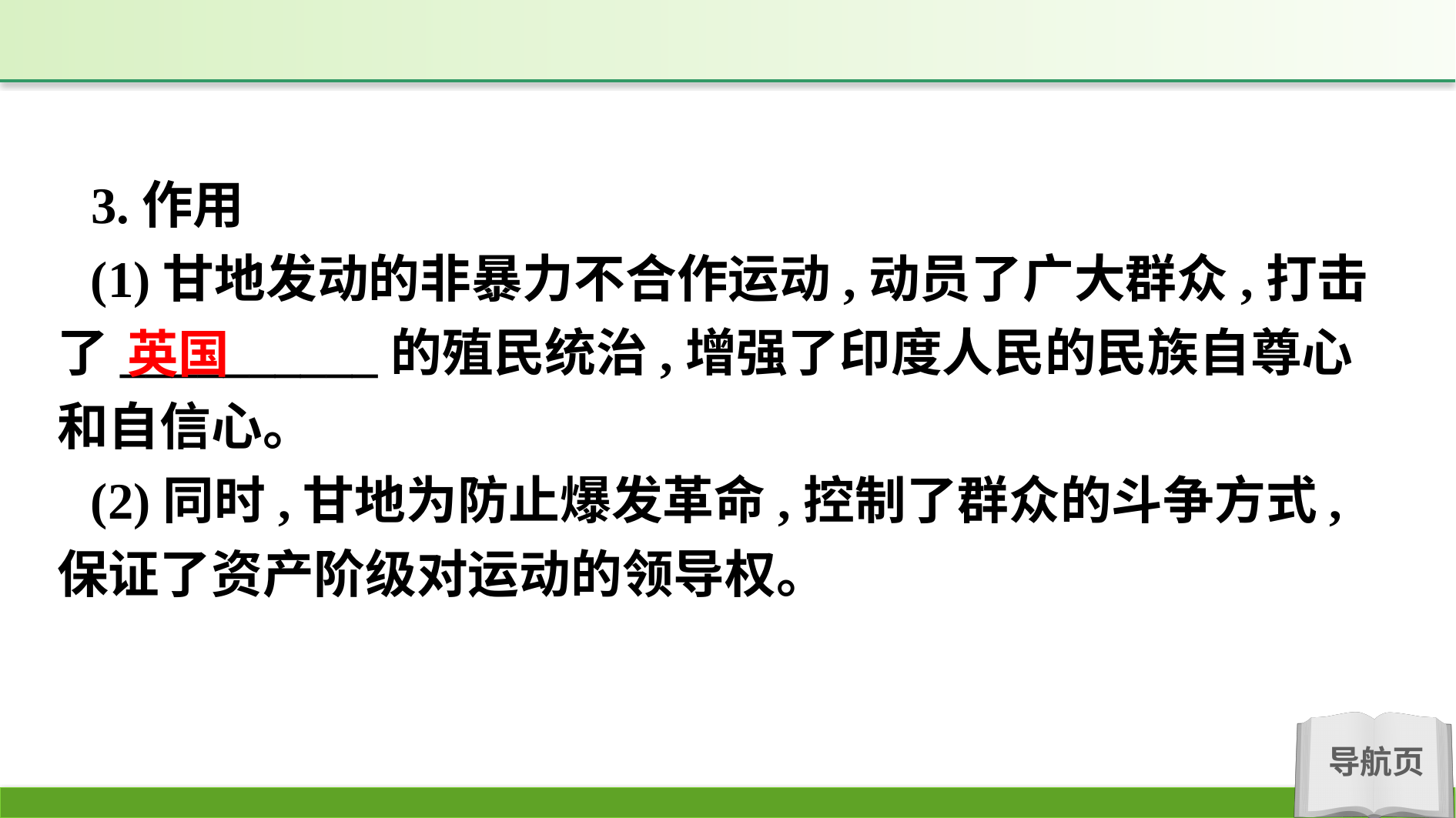

3.作用
(1)甘地发动的非暴力不合作运动,动员了广大群众,打击了__________的殖民统治,增强了印度人民的民族自尊心和自信心。
(2)同时,甘地为防止爆发革命,控制了群众的斗争方式,保证了资产阶级对运动的领导权。
英国